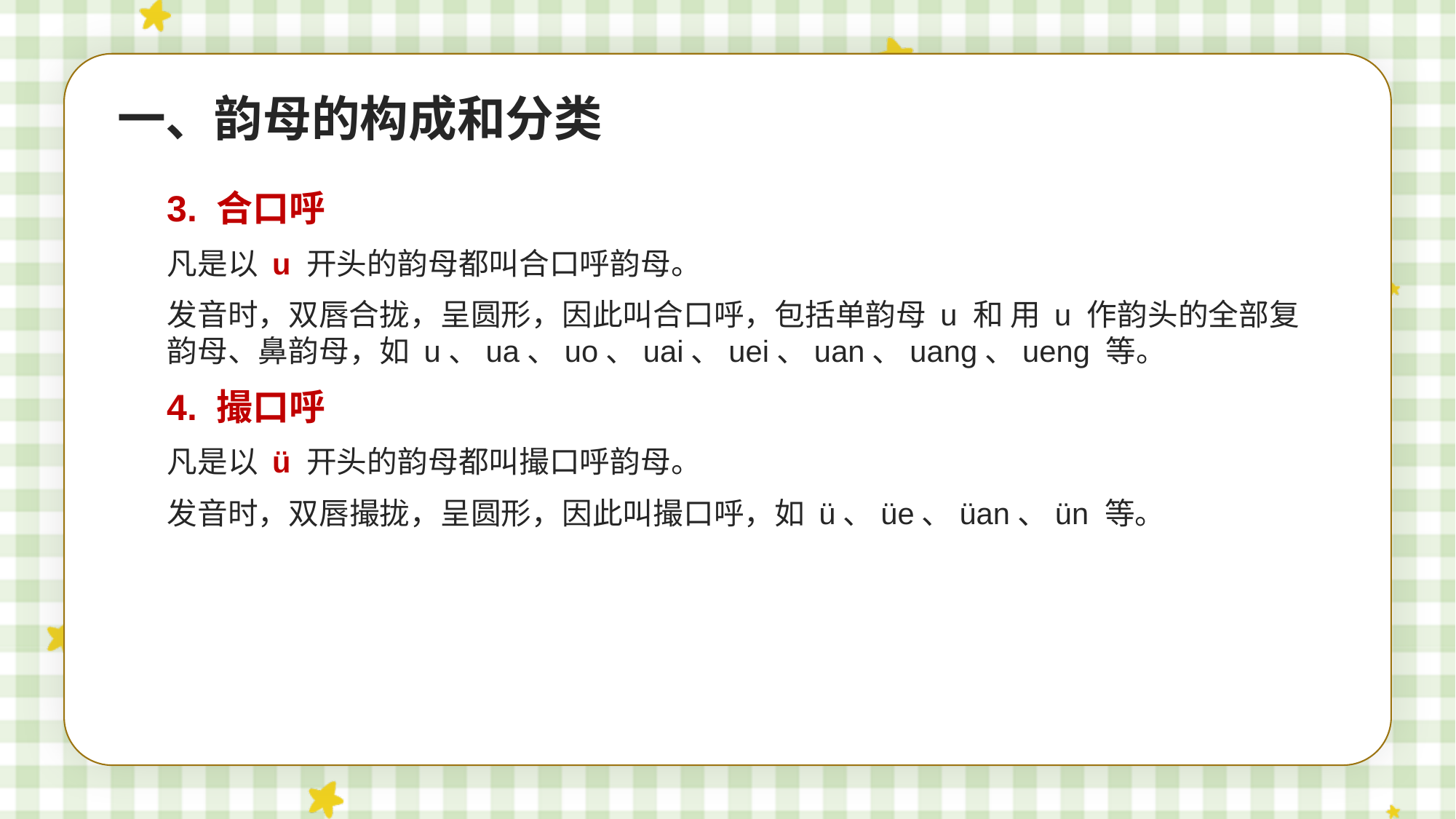

一、韵母的构成和分类
3. 合口呼
凡是以 u 开头的韵母都叫合口呼韵母。
发音时，双唇合拢，呈圆形，因此叫合口呼，包括单韵母 u 和 用 u 作韵头的全部复韵母、鼻韵母，如 u、ua、uo、uai、uei、uan、uang、ueng 等。
4. 撮口呼
凡是以 ü 开头的韵母都叫撮口呼韵母。
发音时，双唇撮拢，呈圆形，因此叫撮口呼，如 ü、üe、üan、ün 等。